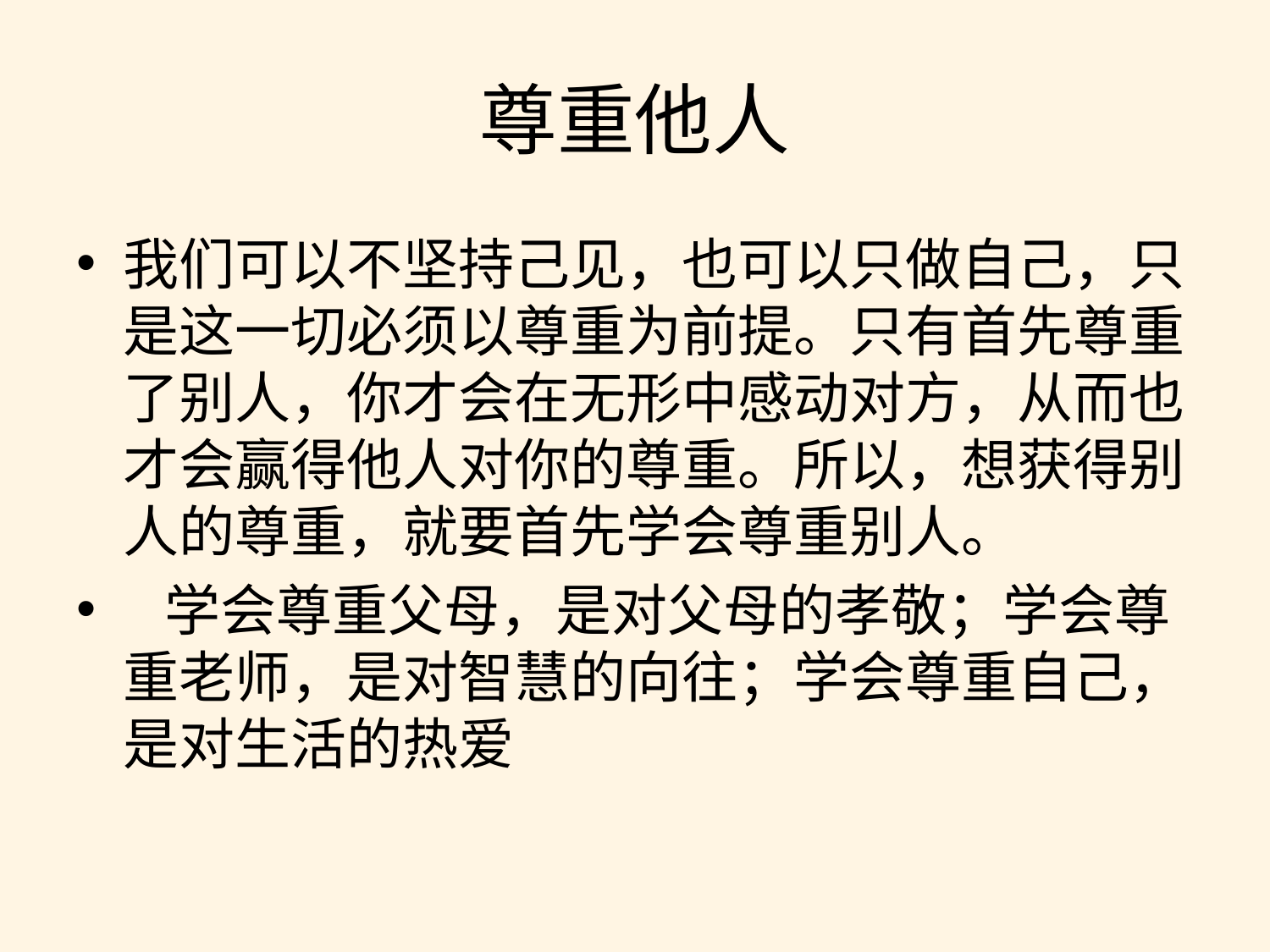

# 尊重他人
我们可以不坚持己见，也可以只做自己，只是这一切必须以尊重为前提。只有首先尊重了别人，你才会在无形中感动对方，从而也才会赢得他人对你的尊重。所以，想获得别人的尊重，就要首先学会尊重别人。
 学会尊重父母，是对父母的孝敬；学会尊重老师，是对智慧的向往；学会尊重自己，是对生活的热爱